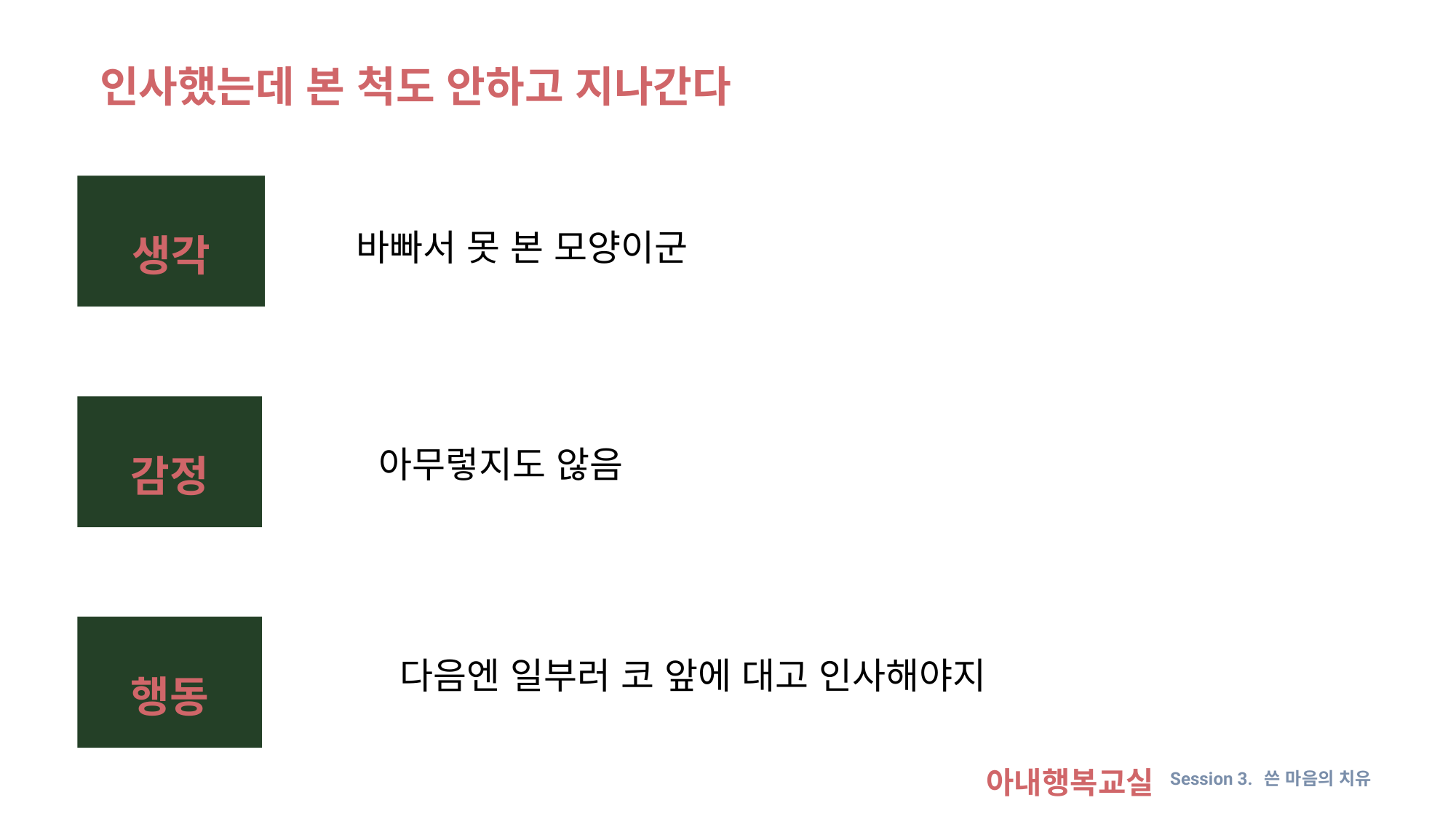

인사했는데 본 척도 안하고 지나간다
생각
바빠서 못 본 모양이군
감정
아무렇지도 않음
행동
다음엔 일부러 코 앞에 대고 인사해야지
아내행복교실 Session 3. 쓴 마음의 치유